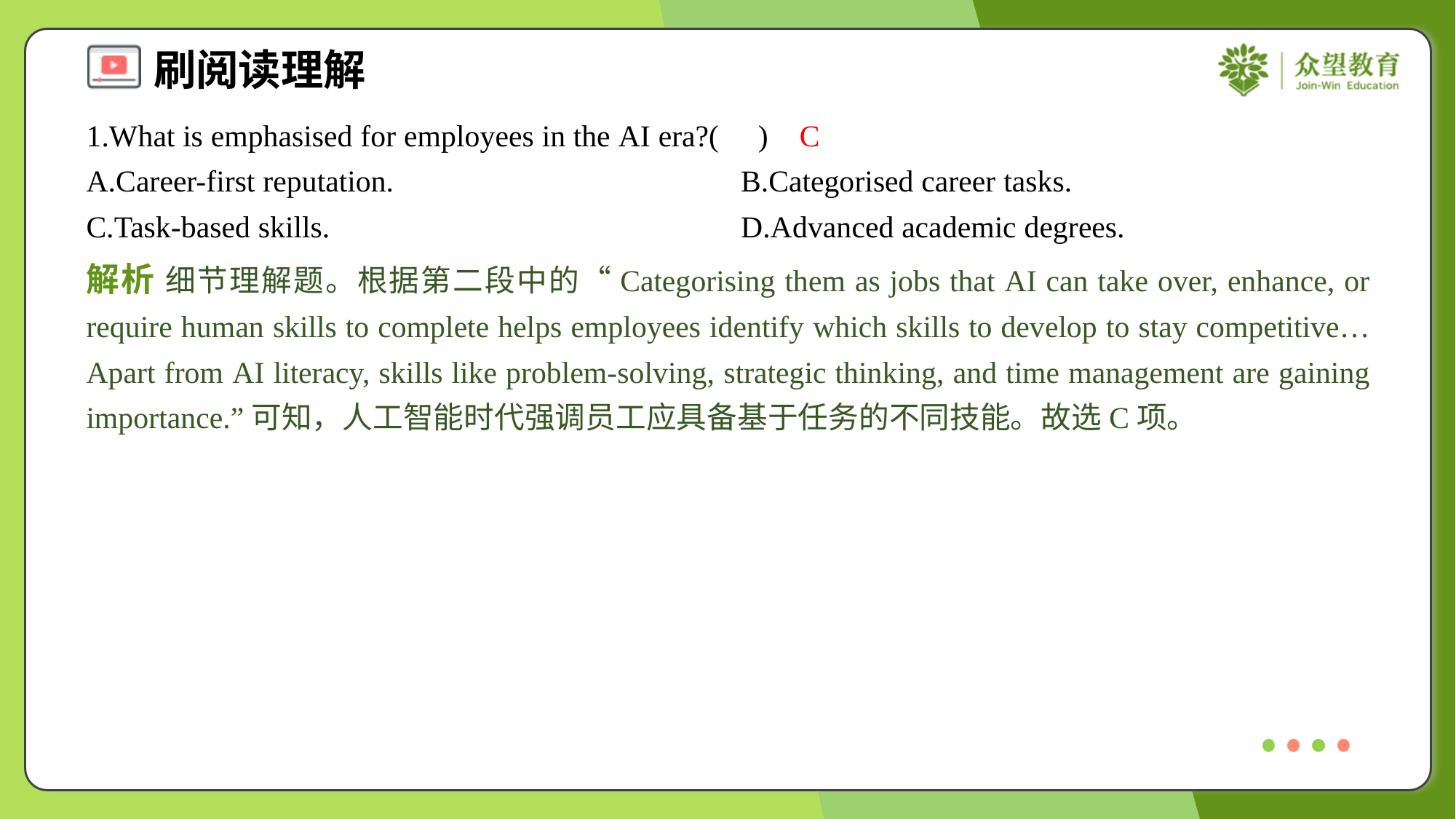

1.What is emphasised for employees in the AI era?(     )
C
A.Career-first reputation.	B.Categorised career tasks.
C.Task-based skills.	D.Advanced academic degrees.
解析 细节理解题。根据第二段中的“Categorising them as jobs that AI can take over, enhance, or require human skills to complete helps employees identify which skills to develop to stay competitive… Apart from AI literacy, skills like problem-solving, strategic thinking, and time management are gaining importance.”可知，人工智能时代强调员工应具备基于任务的不同技能。故选C项。